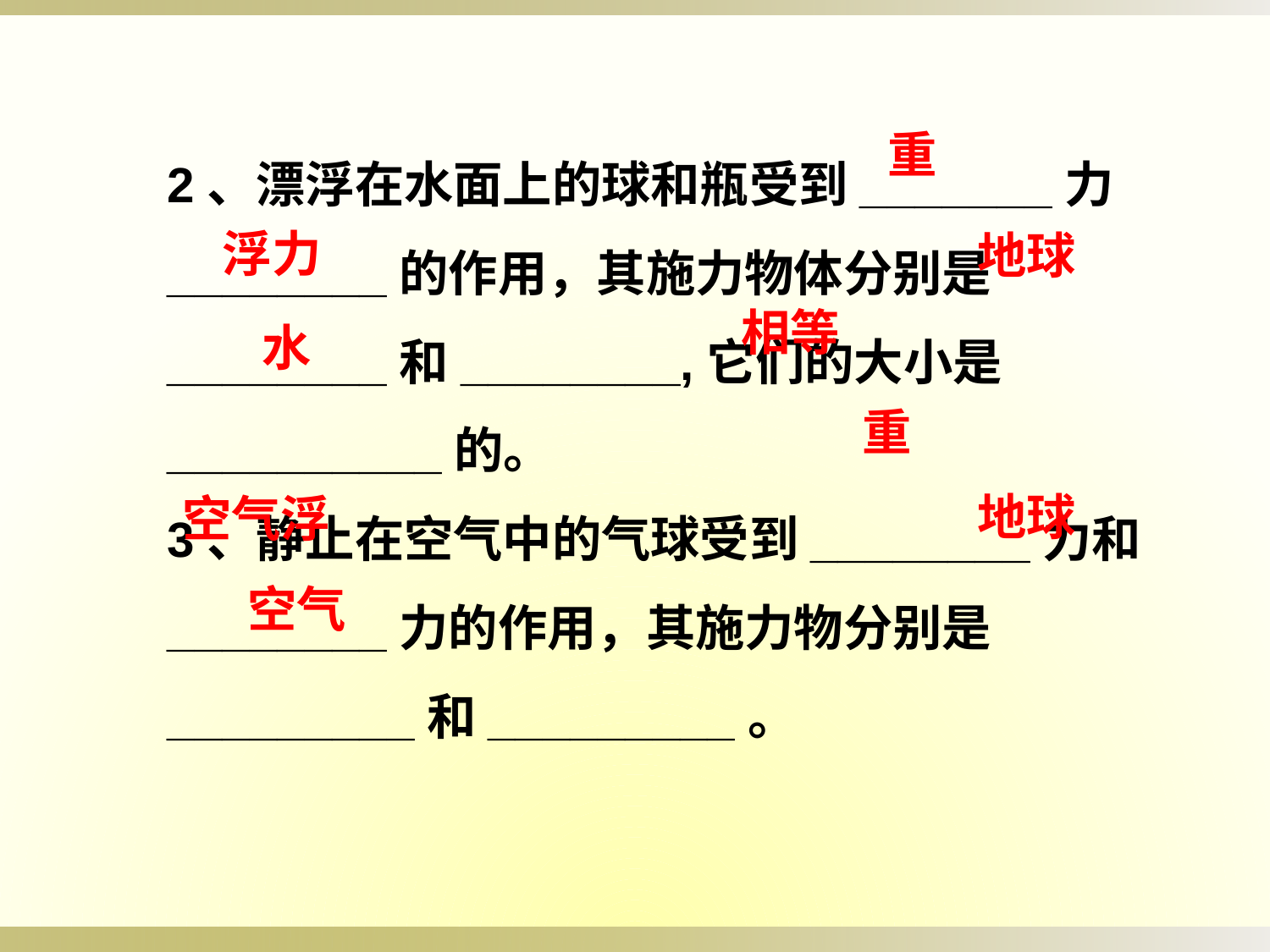

2、漂浮在水面上的球和瓶受到_______力________的作用，其施力物体分别是________和________,它们的大小是__________的。
3、静止在空气中的气球受到________力和________力的作用，其施力物分别是_________和_________。
重
浮力
地球
相等
水
重
地球
空气浮
空气